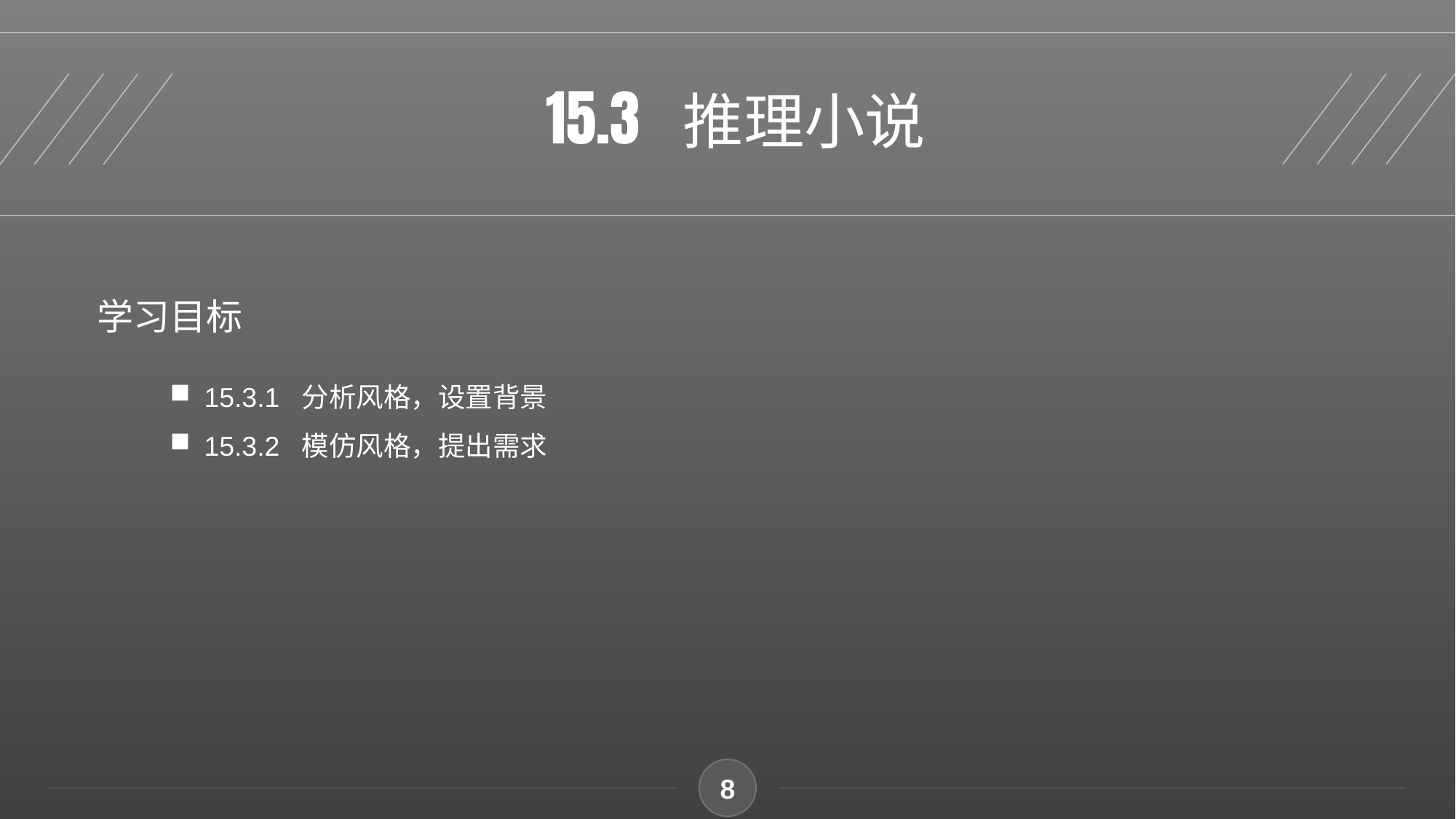

15.3  推理小说

学习目标
15.3.1  分析风格，设置背景
15.3.2  模仿风格，提出需求